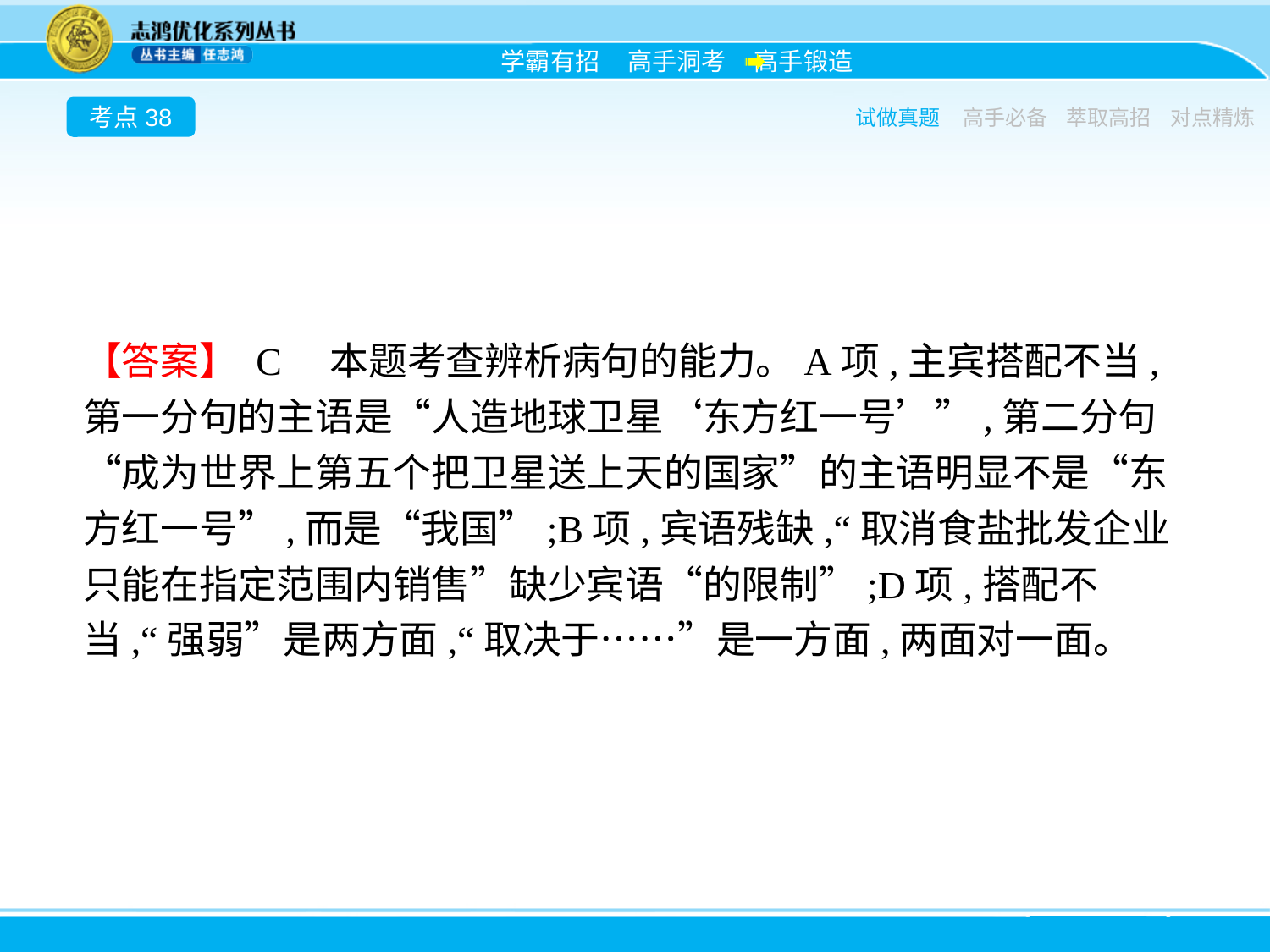

考点38
试做真题
高手必备
萃取高招
对点精炼
【答案】 C　本题考查辨析病句的能力。A项,主宾搭配不当,第一分句的主语是“人造地球卫星‘东方红一号’”,第二分句“成为世界上第五个把卫星送上天的国家”的主语明显不是“东方红一号”,而是“我国”;B项,宾语残缺,“取消食盐批发企业只能在指定范围内销售”缺少宾语“的限制”;D项,搭配不当,“强弱”是两方面,“取决于……”是一方面,两面对一面。